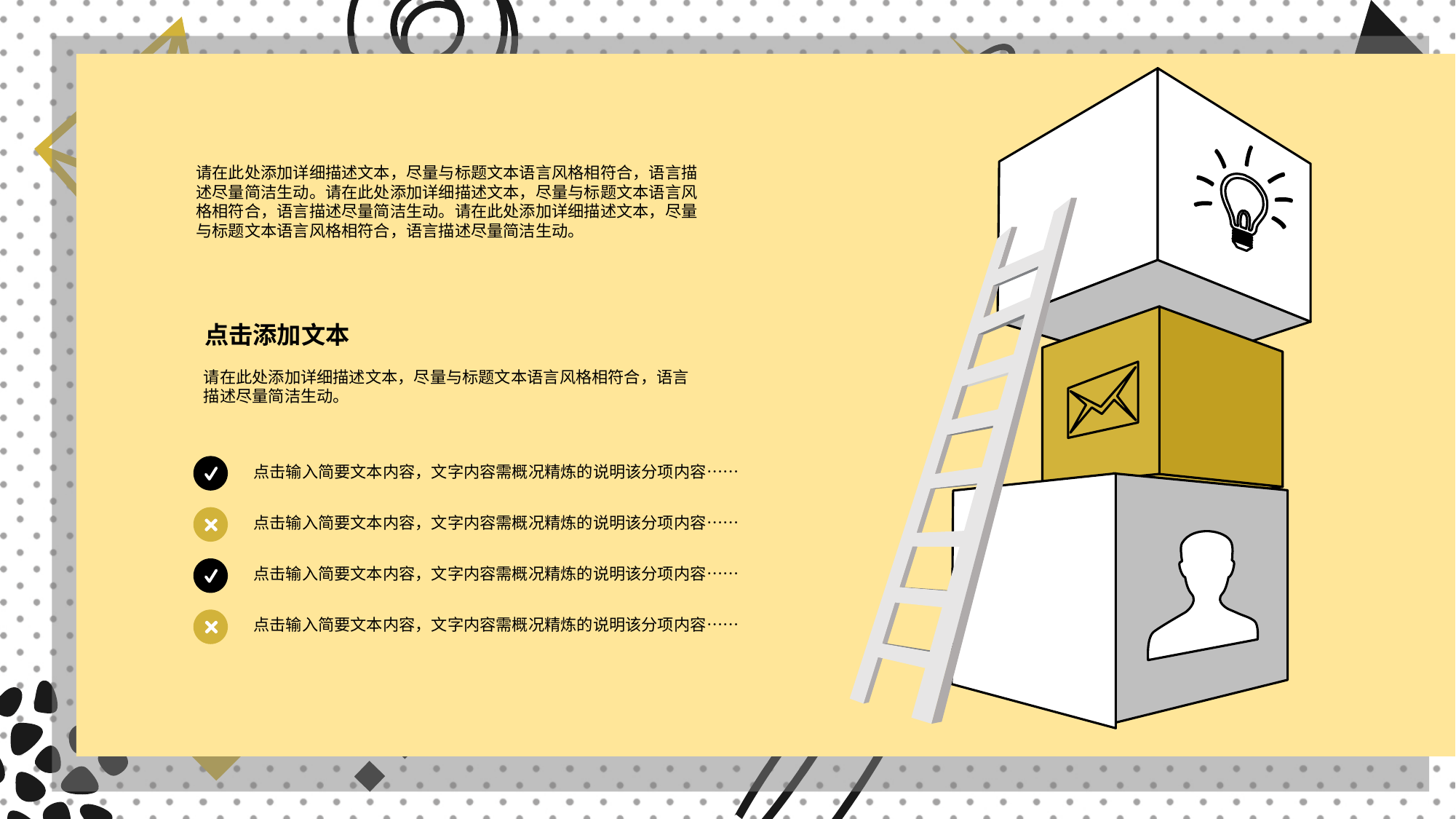

请在此处添加详细描述文本，尽量与标题文本语言风格相符合，语言描述尽量简洁生动。请在此处添加详细描述文本，尽量与标题文本语言风格相符合，语言描述尽量简洁生动。请在此处添加详细描述文本，尽量与标题文本语言风格相符合，语言描述尽量简洁生动。

点击添加文本
请在此处添加详细描述文本，尽量与标题文本语言风格相符合，语言描述尽量简洁生动。
点击输入简要文本内容，文字内容需概况精炼的说明该分项内容……

点击输入简要文本内容，文字内容需概况精炼的说明该分项内容……

点击输入简要文本内容，文字内容需概况精炼的说明该分项内容……

点击输入简要文本内容，文字内容需概况精炼的说明该分项内容……